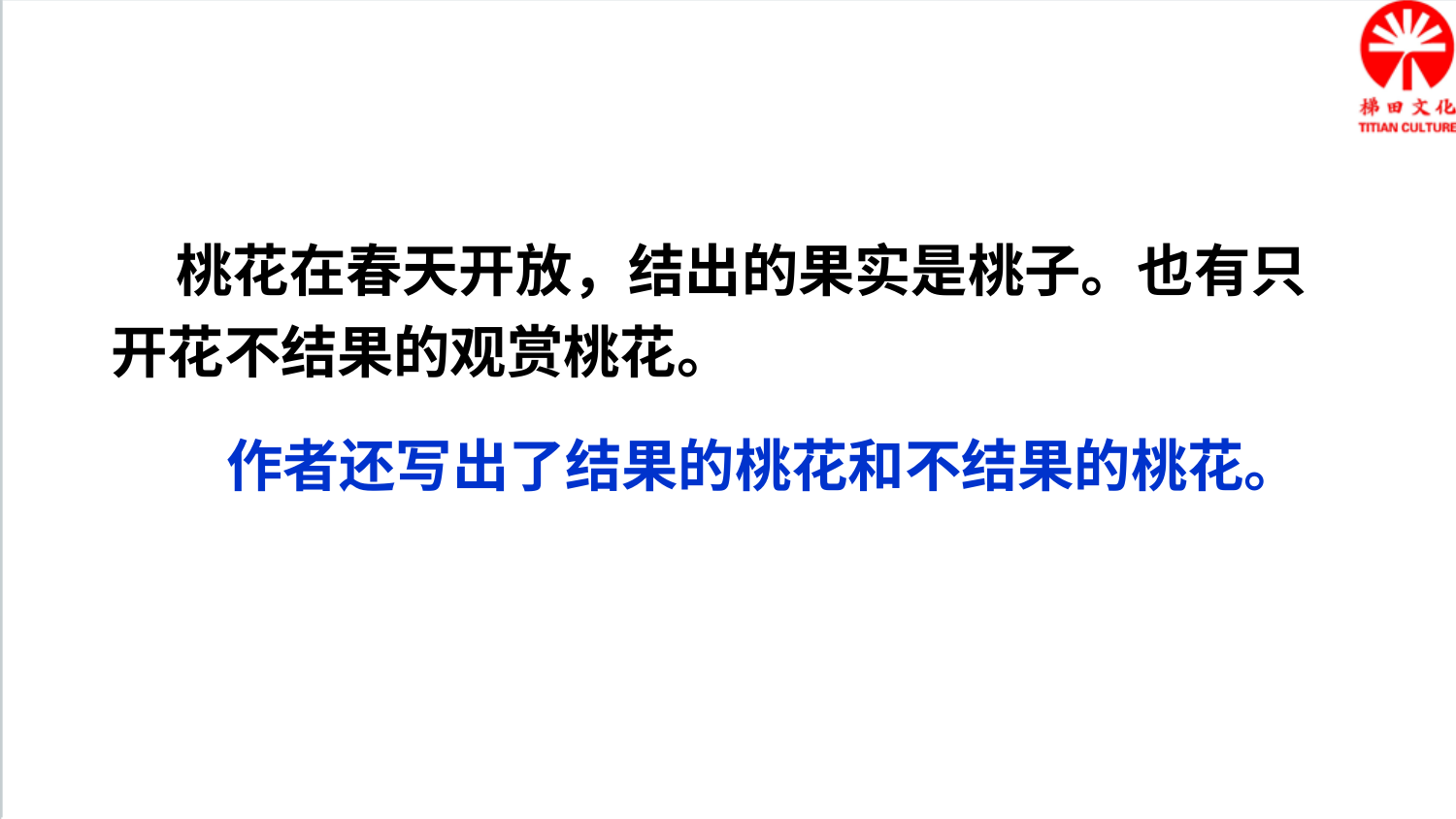

桃花在春天开放，结出的果实是桃子。也有只开花不结果的观赏桃花。
作者还写出了结果的桃花和不结果的桃花。